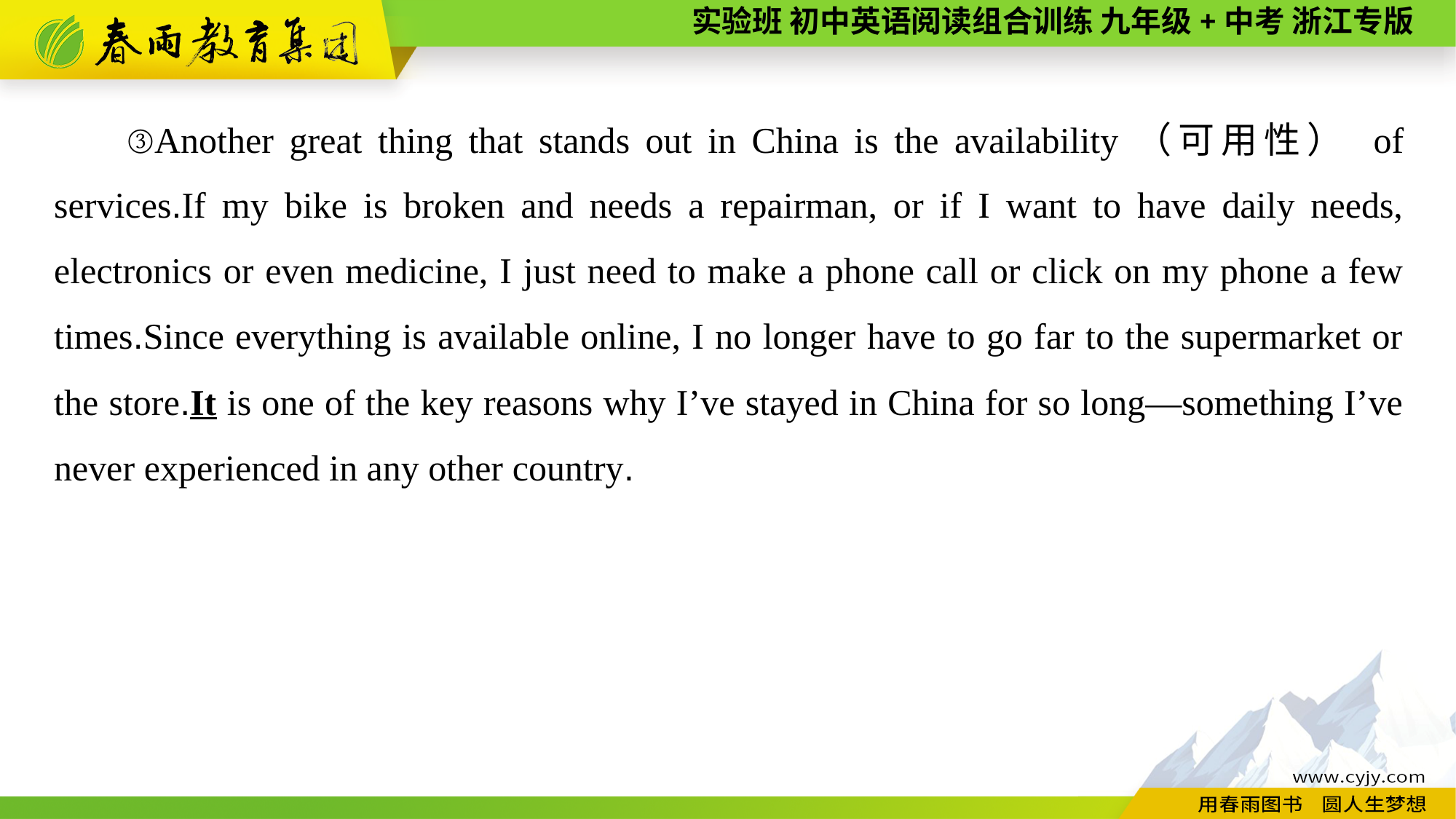

③Another great thing that stands out in China is the availability（可用性） of services.If my bike is broken and needs a repairman, or if I want to have daily needs, electronics or even medicine, I just need to make a phone call or click on my phone a few times.Since everything is available online, I no longer have to go far to the supermarket or the store.It is one of the key reasons why I’ve stayed in China for so long—something I’ve never experienced in any other country.